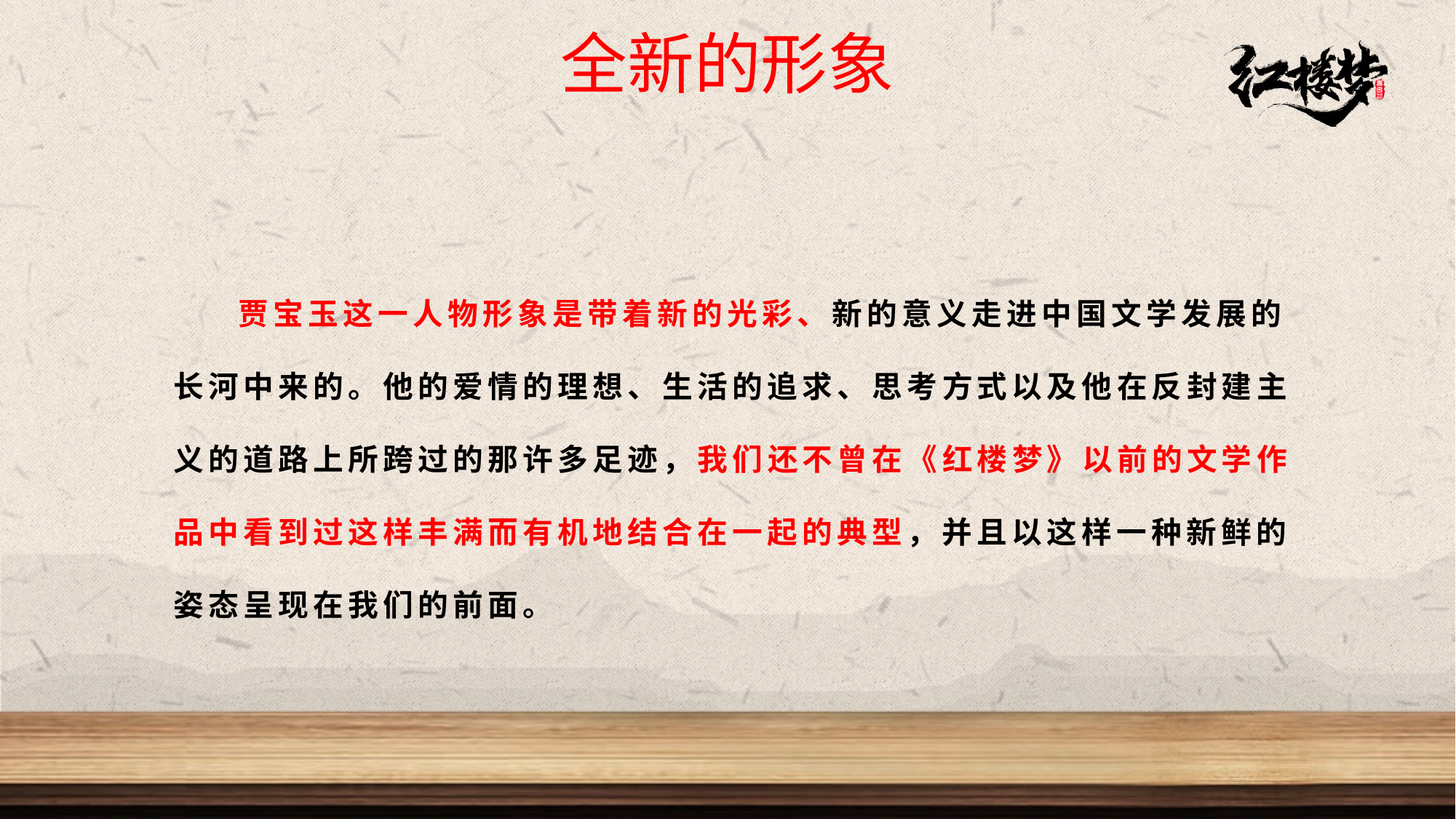

全新的形象

     贾宝玉这一人物形象是带着新的光彩、新的意义走进中国文学发展的长河中来的。他的爱情的理想、生活的追求、思考方式以及他在反封建主义的道路上所跨过的那许多足迹，我们还不曾在《红楼梦》以前的文学作品中看到过这样丰满而有机地结合在一起的典型，并且以这样一种新鲜的姿态呈现在我们的前面。